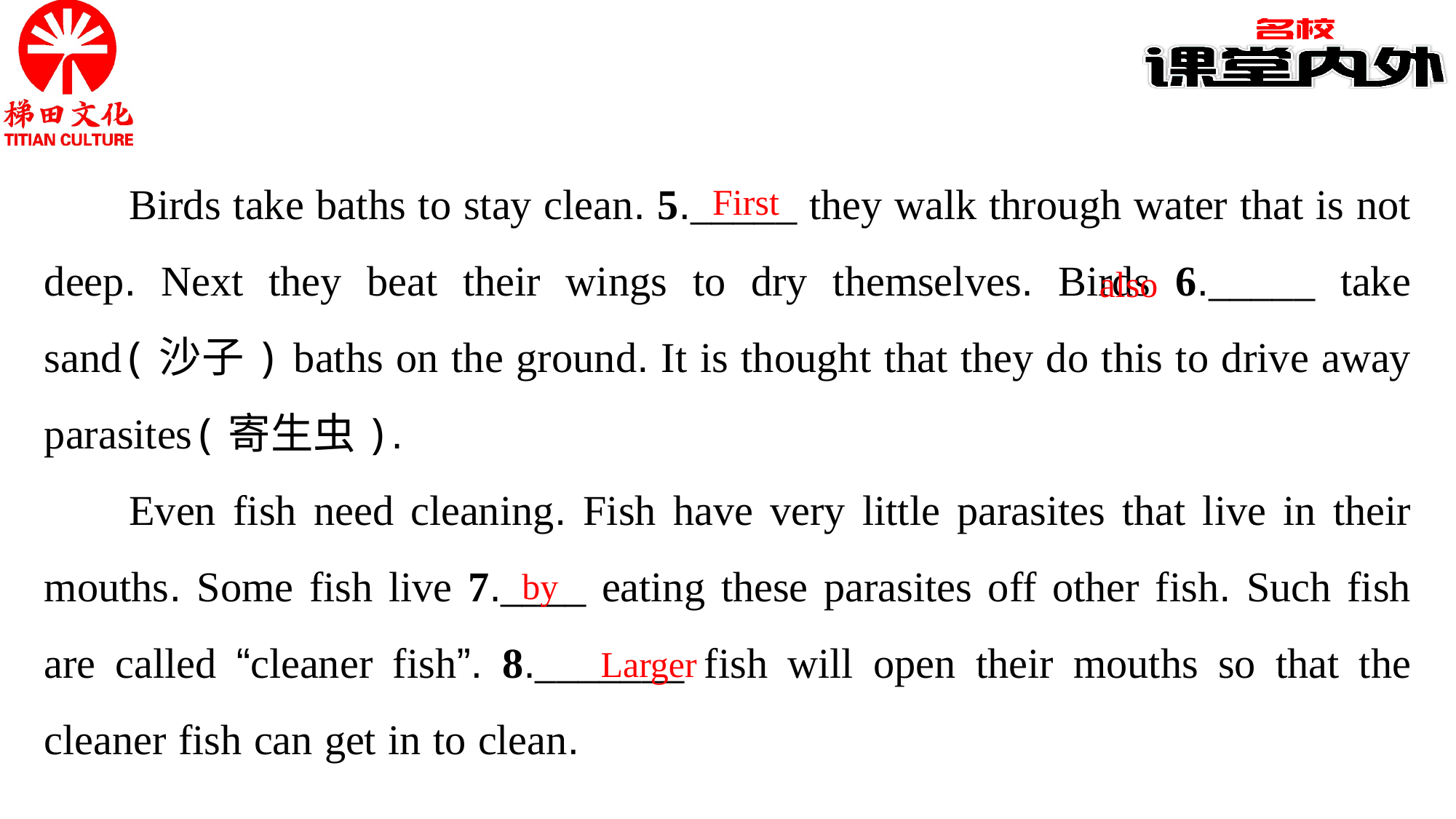

Birds take baths to stay clean. 5._____ they walk through water that is not deep. Next they beat their wings to dry themselves. Birds 6._____ take sand(沙子) baths on the ground. It is thought that they do this to drive away parasites(寄生虫).
Even fish need cleaning. Fish have very little parasites that live in their mouths. Some fish live 7.____ eating these parasites off other fish. Such fish are called “cleaner fish”. 8._______ fish will open their mouths so that the cleaner fish can get in to clean.
First
also
by
Larger